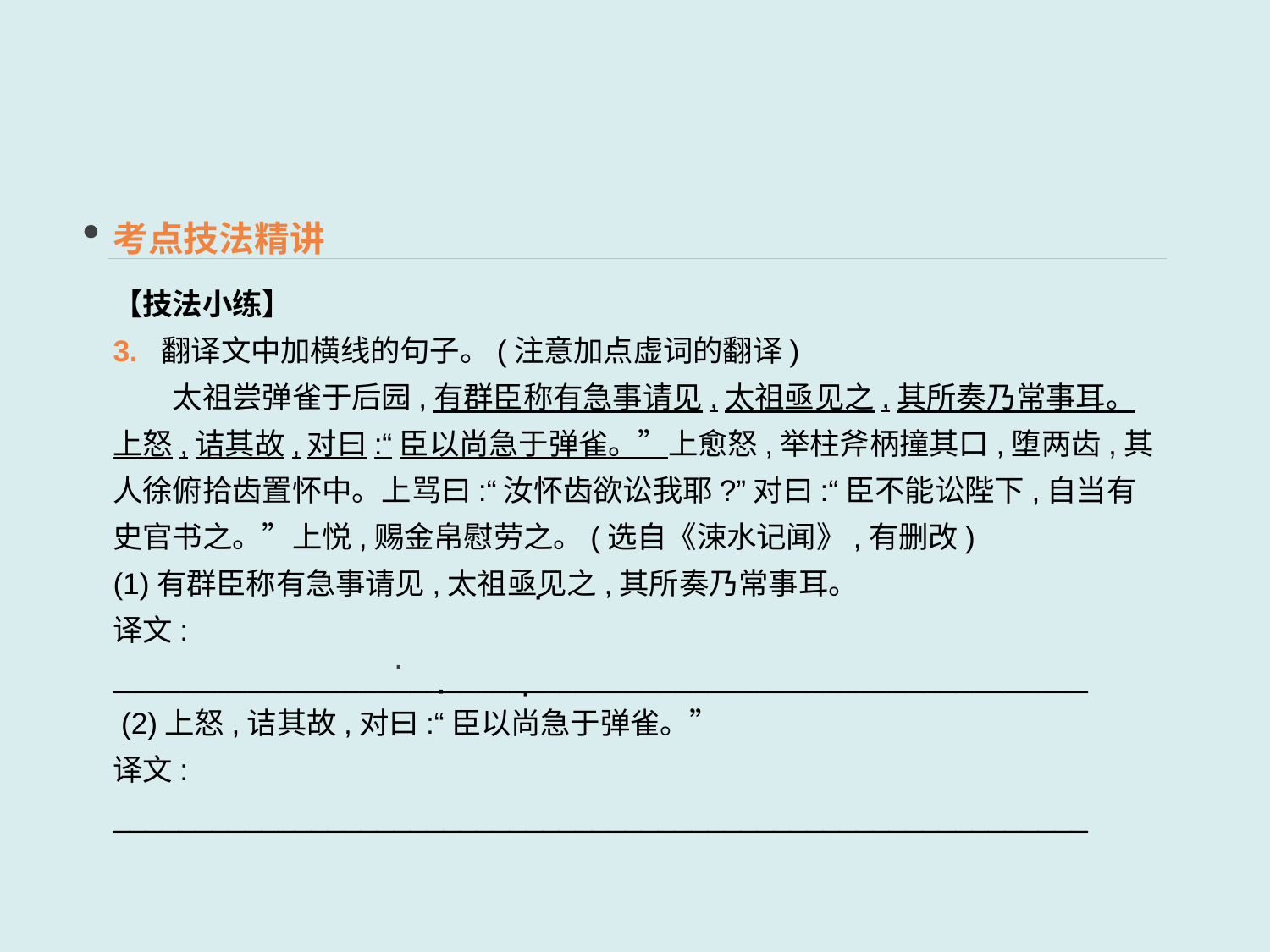

考点技法精讲

【技法小练】
3.  翻译文中加横线的句子。(注意加点虚词的翻译)
　　太祖尝弹雀于后园,有群臣称有急事请见,太祖亟见之,其所奏乃常事耳。上怒,诘其故,对曰:“臣以尚急于弹雀。”上愈怒,举柱斧柄撞其口,堕两齿,其人徐俯拾齿置怀中。上骂曰:“汝怀齿欲讼我耶?”对曰:“臣不能讼陛下,自当有史官书之。”上悦,赐金帛慰劳之。(选自《涑水记闻》,有删改)
(1)有群臣称有急事请见,太祖亟见之,其所奏乃常事耳。
译文: ___________________________________________________________
 (2)上怒,诘其故,对曰:“臣以尚急于弹雀。”
译文: ___________________________________________________________

·
·
·
·